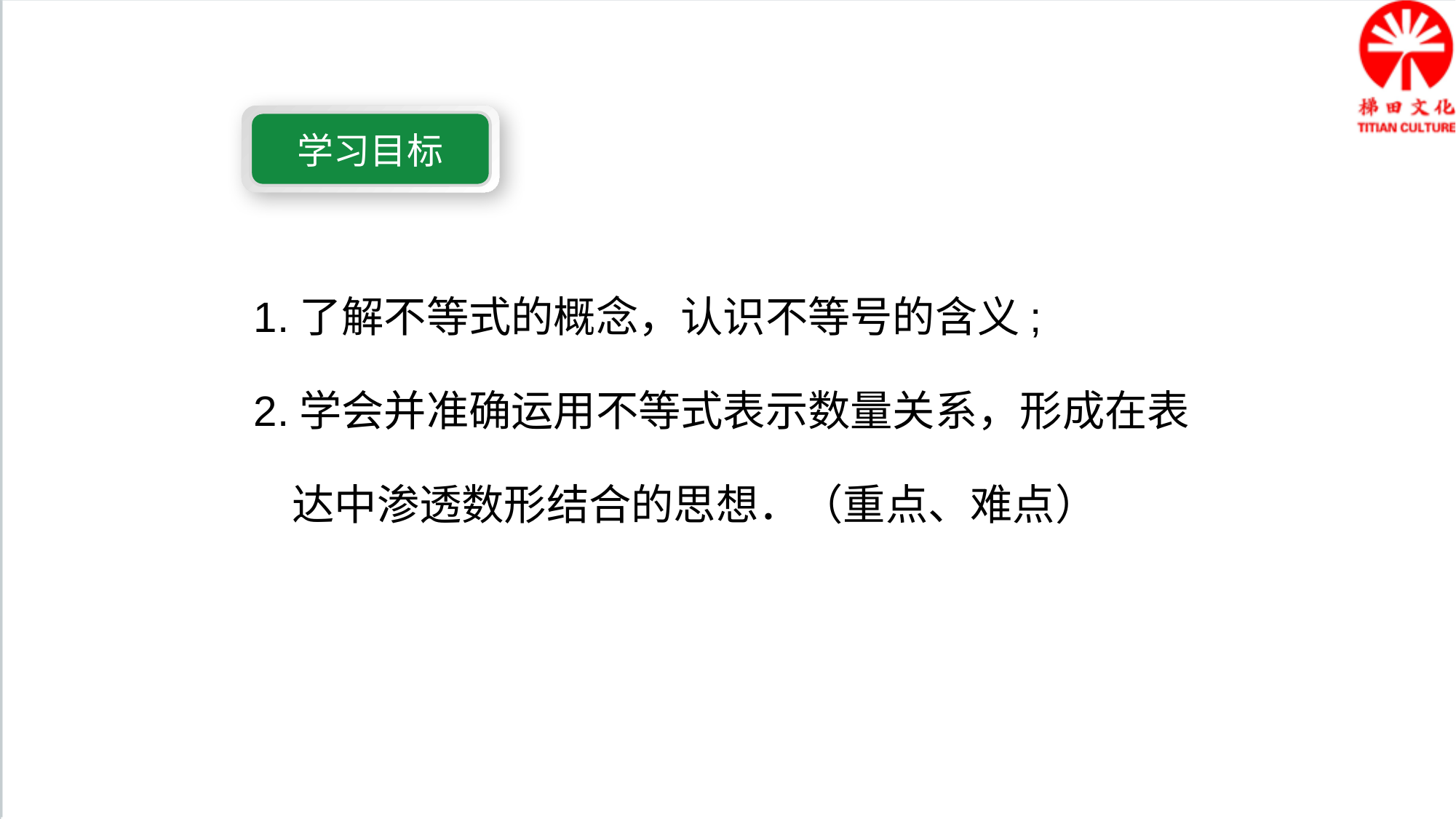

学习目标
1.了解不等式的概念，认识不等号的含义;
2.学会并准确运用不等式表示数量关系，形成在表
   达中渗透数形结合的思想．（重点、难点）